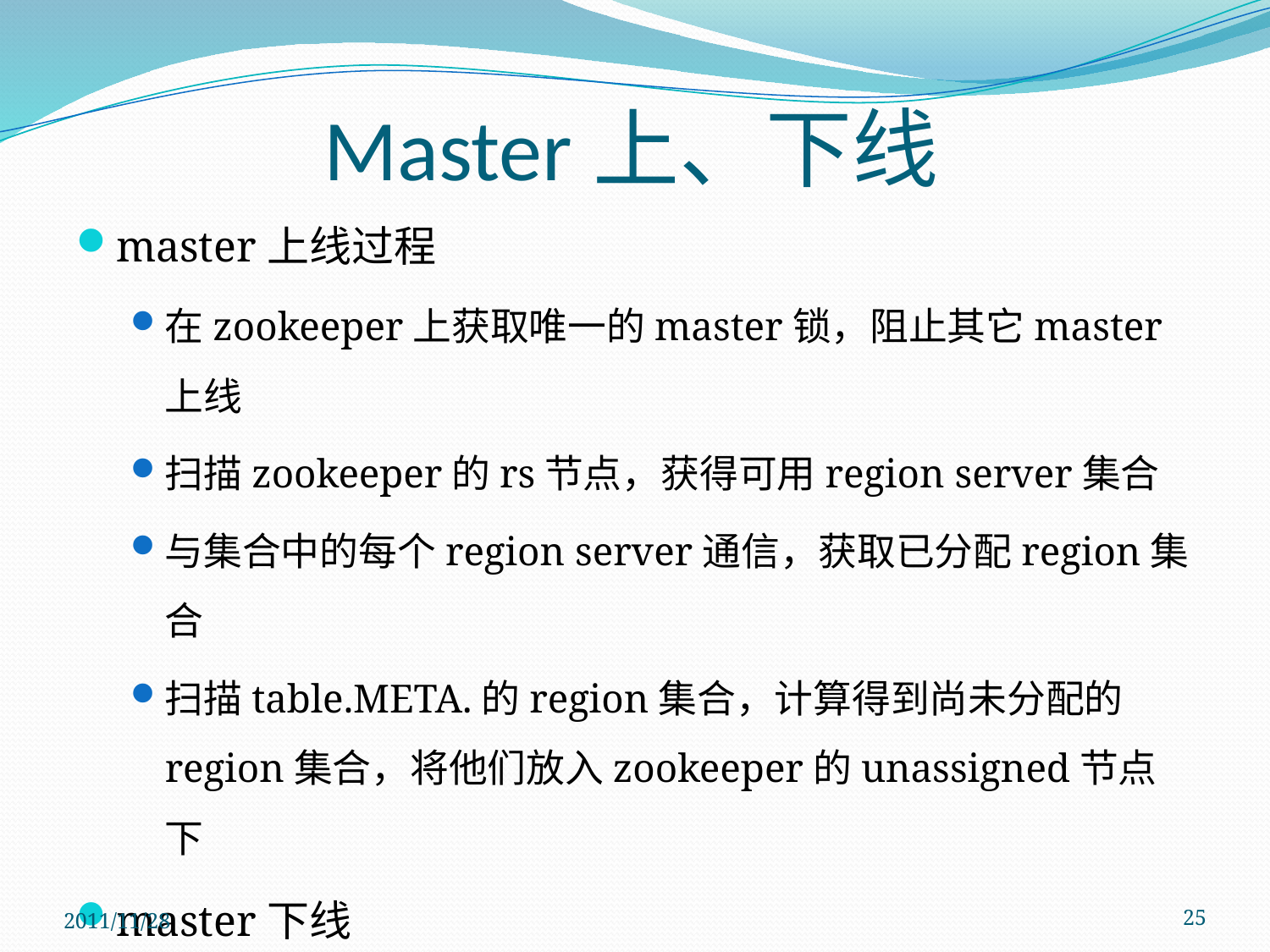

Master上、下线
master上线过程
在zookeeper上获取唯一的master锁，阻止其它master上线
扫描zookeeper的rs节点，获得可用region server集合
与集合中的每个region server通信，获取已分配region集合
扫描table.META.的region集合，计算得到尚未分配的region集合，将他们放入zookeeper的unassigned节点下
master下线
元数据的修改被冻结，数据读写还可以正常进行
由master上线过程可知，master保存的是冗余信息
2011/11/28
25